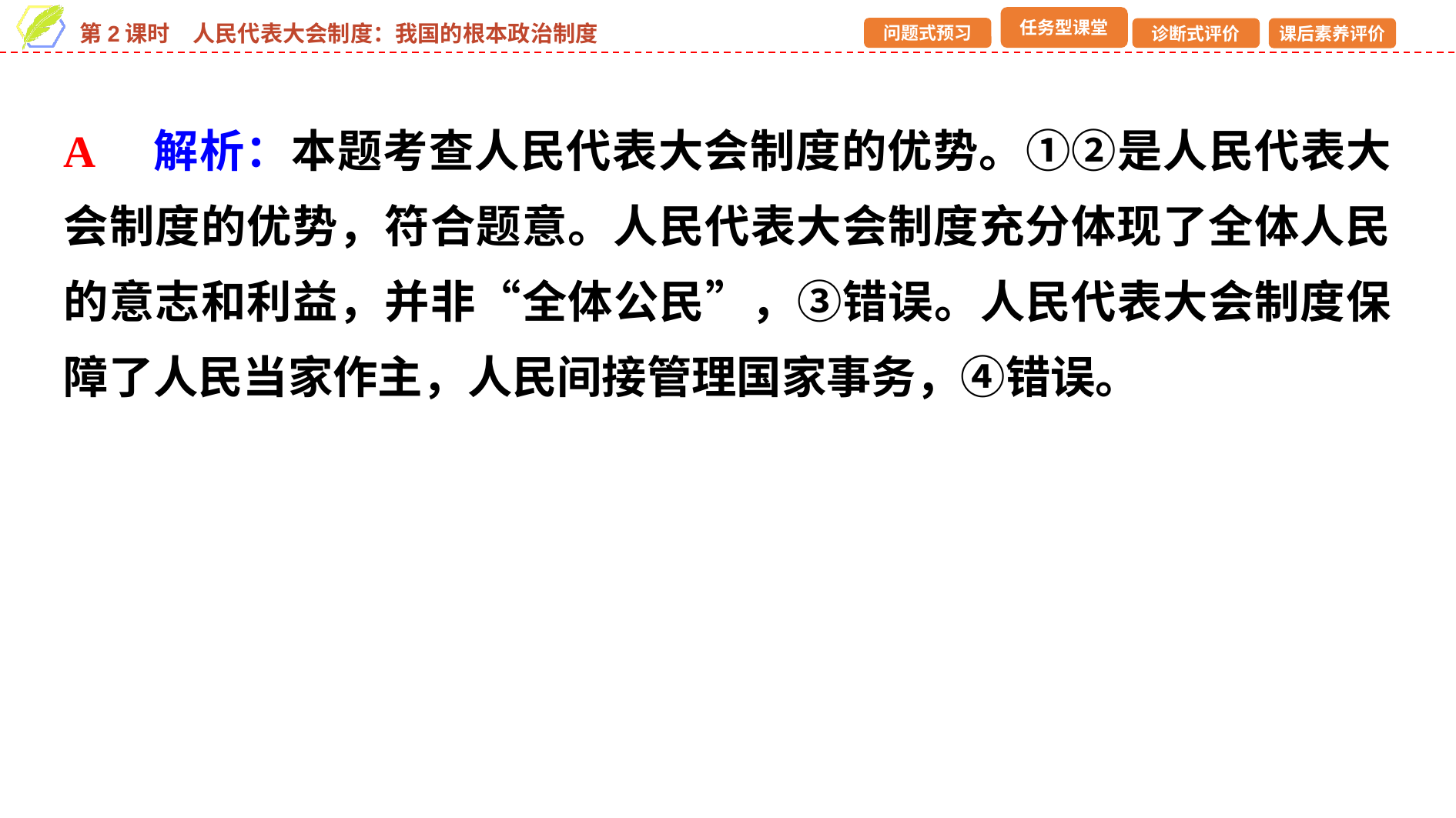

A　解析：本题考查人民代表大会制度的优势。①②是人民代表大会制度的优势，符合题意。人民代表大会制度充分体现了全体人民的意志和利益，并非“全体公民”，③错误。人民代表大会制度保障了人民当家作主，人民间接管理国家事务，④错误。